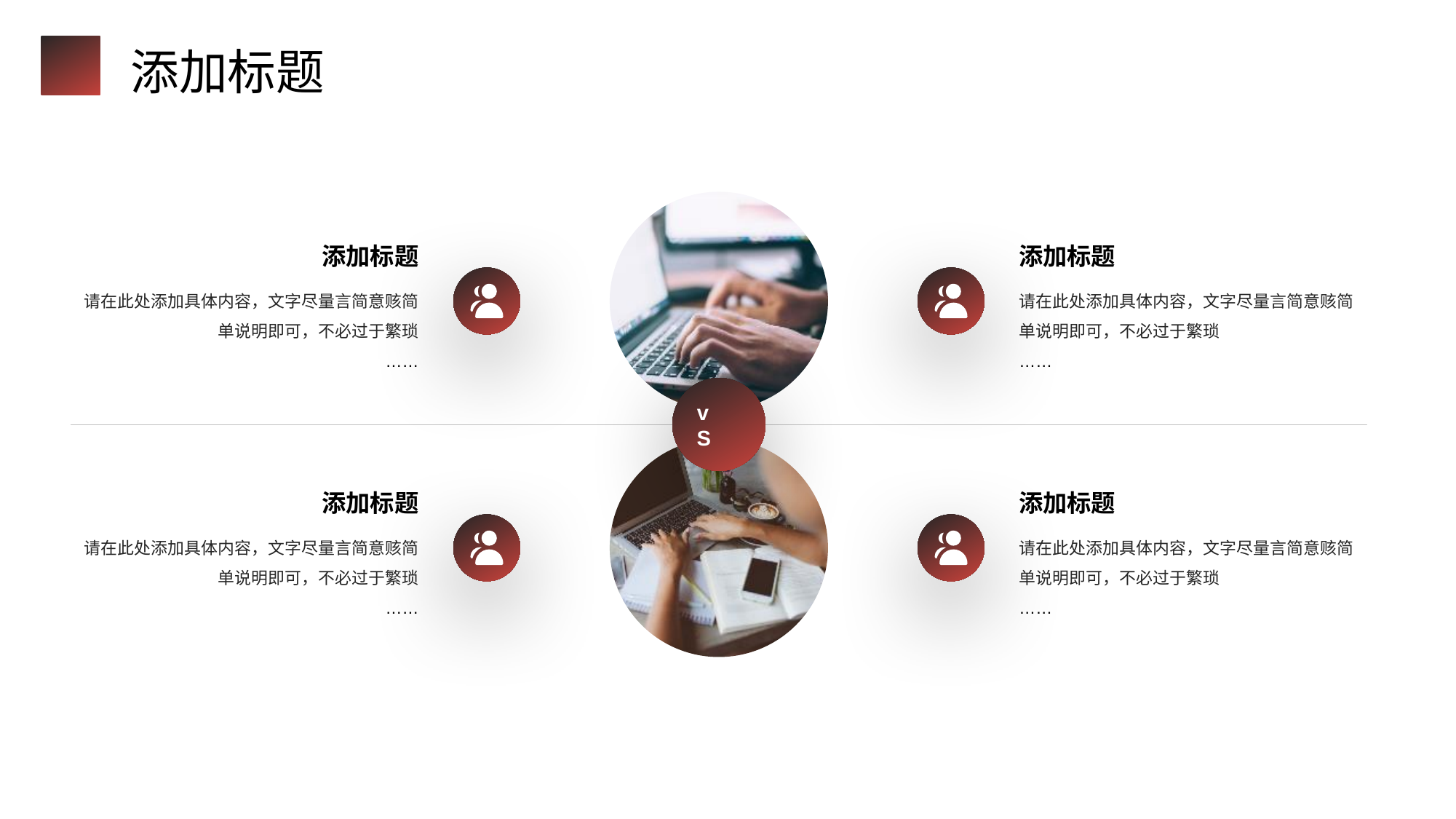

添加标题

添加标题
添加标题

请在此处添加具体内容，文字尽量言简意赅简单说明即可，不必过于繁琐
……

请在此处添加具体内容，文字尽量言简意赅简单说明即可，不必过于繁琐
……

vS

添加标题
添加标题

请在此处添加具体内容，文字尽量言简意赅简单说明即可，不必过于繁琐
……

请在此处添加具体内容，文字尽量言简意赅简单说明即可，不必过于繁琐
……